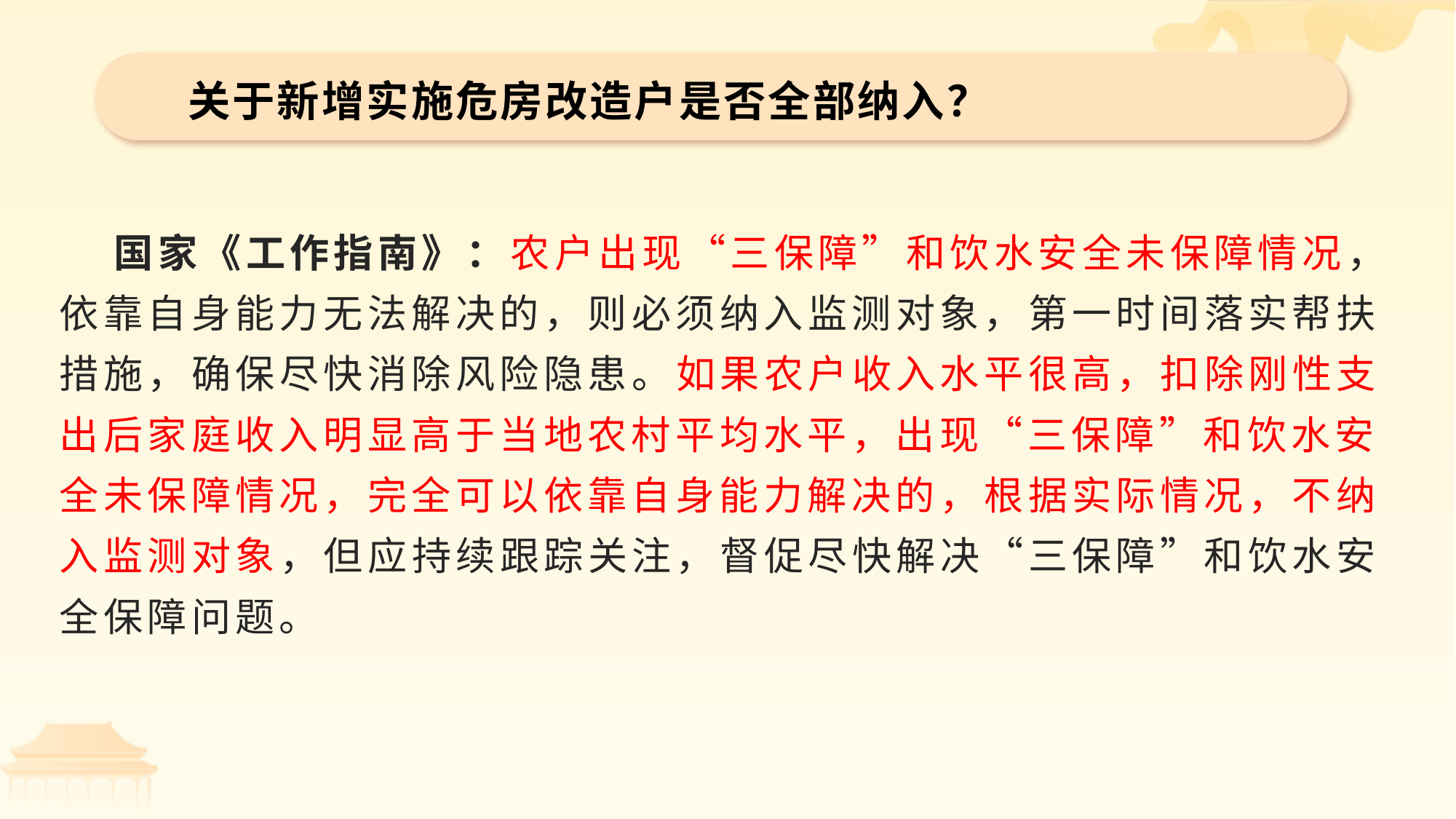

关于新增实施危房改造户是否全部纳入？
国家《工作指南》：农户出现“三保障”和饮水安全未保障情况，依靠自身能力无法解决的，则必须纳入监测对象，第一时间落实帮扶措施，确保尽快消除风险隐患。如果农户收入水平很高，扣除刚性支出后家庭收入明显高于当地农村平均水平，出现“三保障”和饮水安全未保障情况，完全可以依靠自身能力解决的，根据实际情况，不纳入监测对象，但应持续跟踪关注，督促尽快解决“三保障”和饮水安全保障问题。